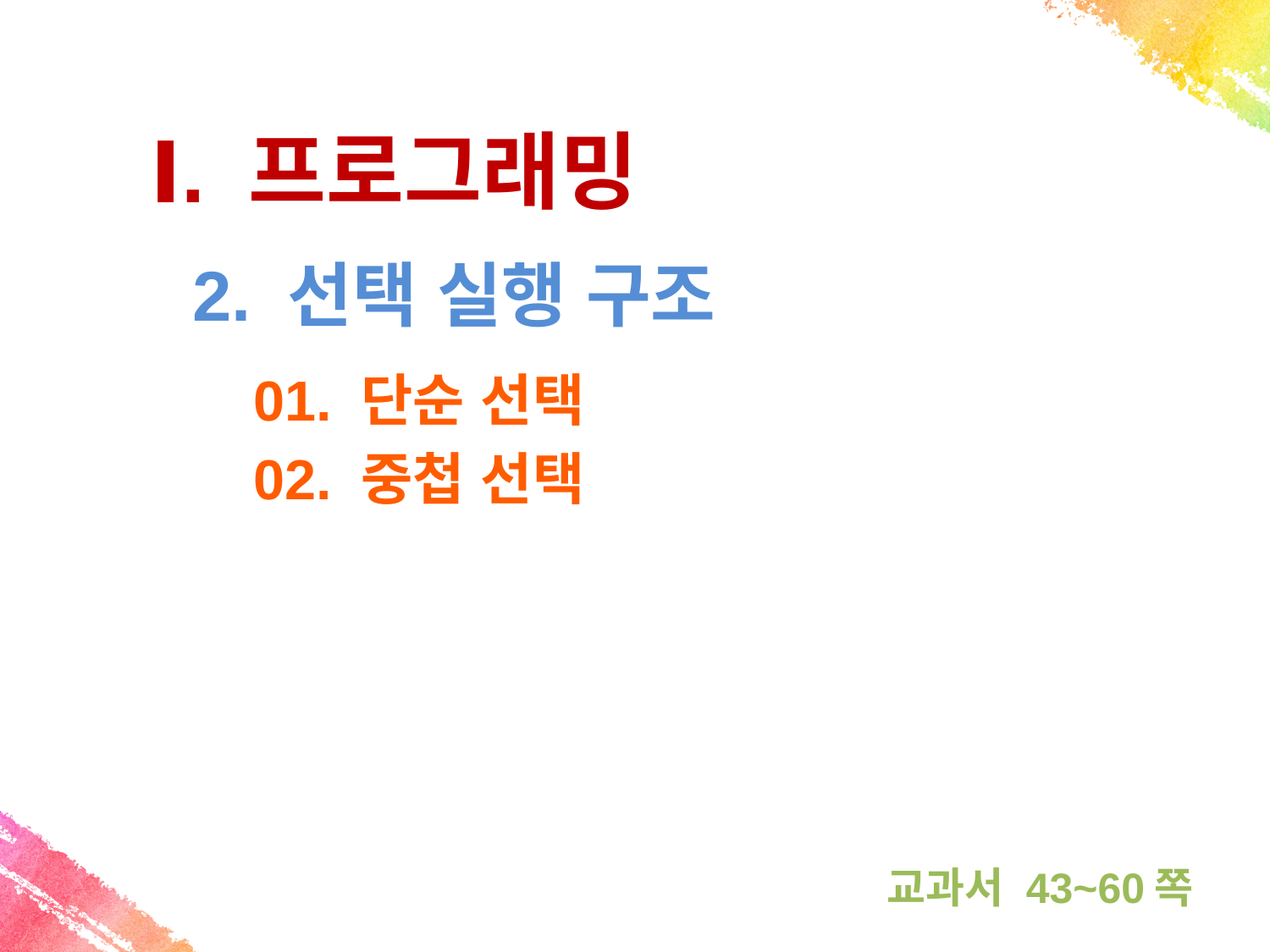

Ⅰ. 프로그래밍
2. 선택 실행 구조
01. 단순 선택
02. 중첩 선택
교과서 43~60쪽